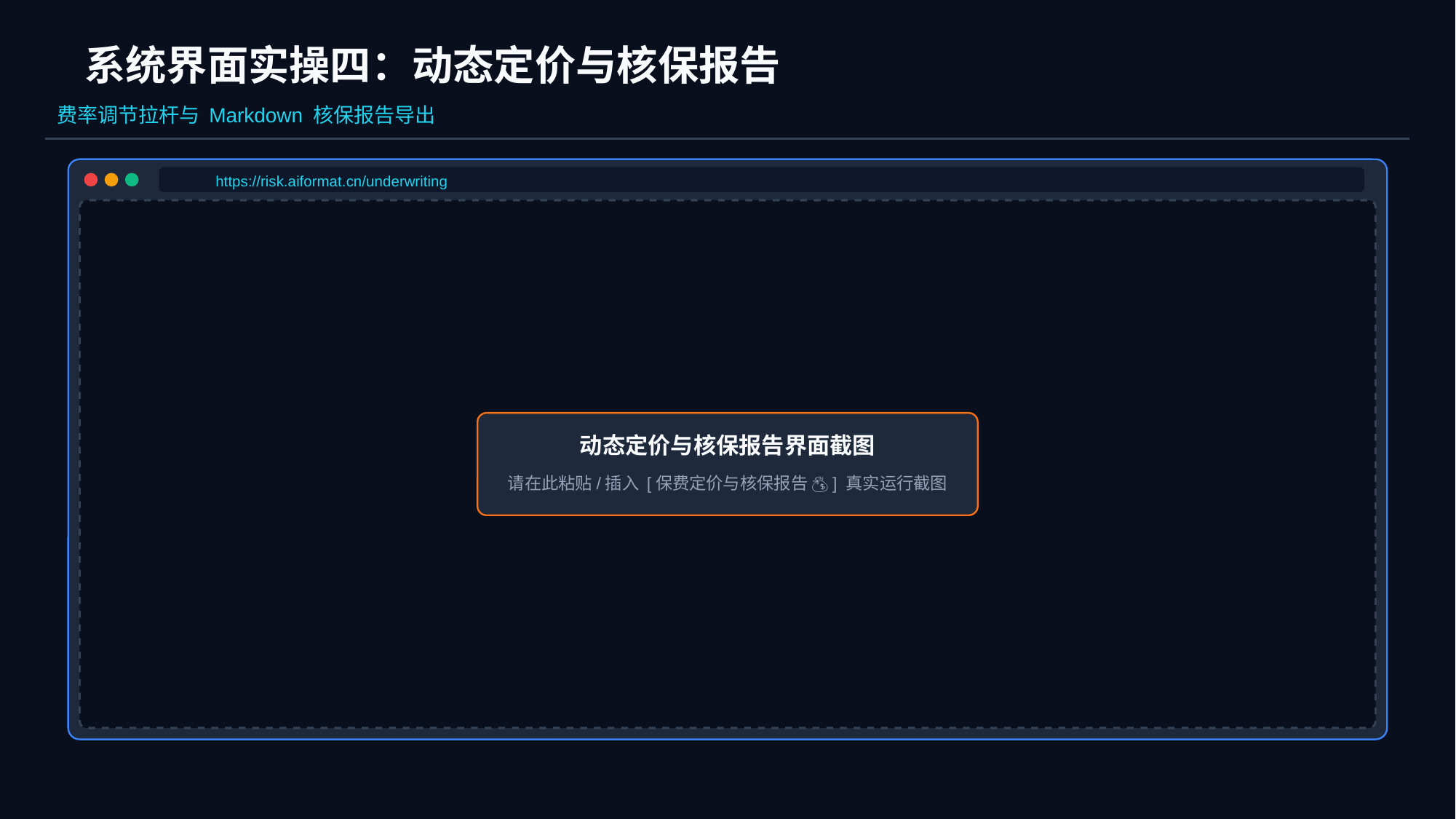

系统界面实操四：动态定价与核保报告
费率调节拉杆与 Markdown 核保报告导出

https://risk.aiformat.cn/underwriting

动态定价与核保报告界面截图
请在此粘贴/插入 [保费定价与核保报告 💰] 真实运行截图